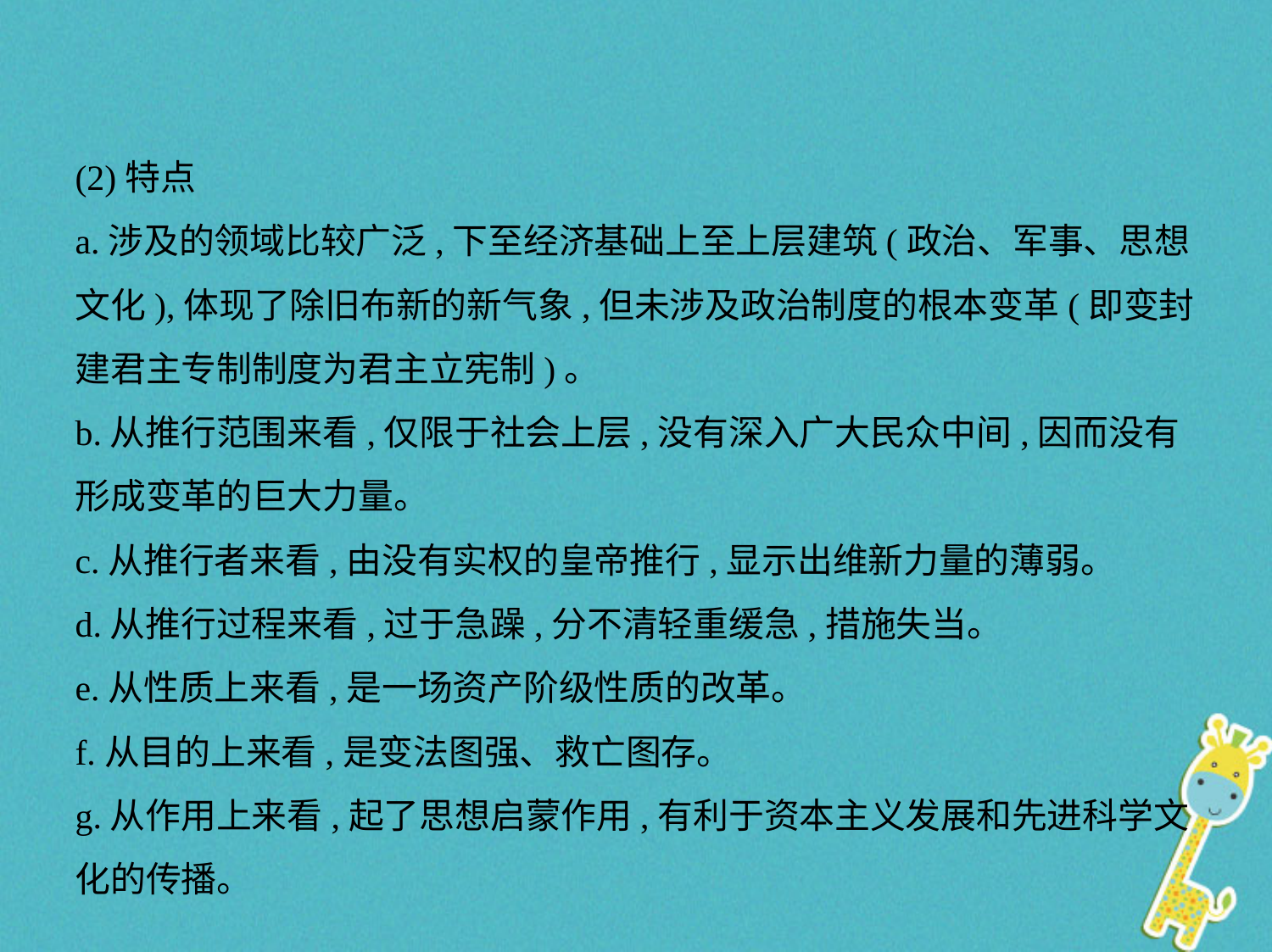

(2)特点
a.涉及的领域比较广泛,下至经济基础上至上层建筑(政治、军事、思想
文化),体现了除旧布新的新气象,但未涉及政治制度的根本变革(即变封
建君主专制制度为君主立宪制)。
b.从推行范围来看,仅限于社会上层,没有深入广大民众中间,因而没有
形成变革的巨大力量。
c.从推行者来看,由没有实权的皇帝推行,显示出维新力量的薄弱。
d.从推行过程来看,过于急躁,分不清轻重缓急,措施失当。
e.从性质上来看,是一场资产阶级性质的改革。
f.从目的上来看,是变法图强、救亡图存。
g.从作用上来看,起了思想启蒙作用,有利于资本主义发展和先进科学文
化的传播。